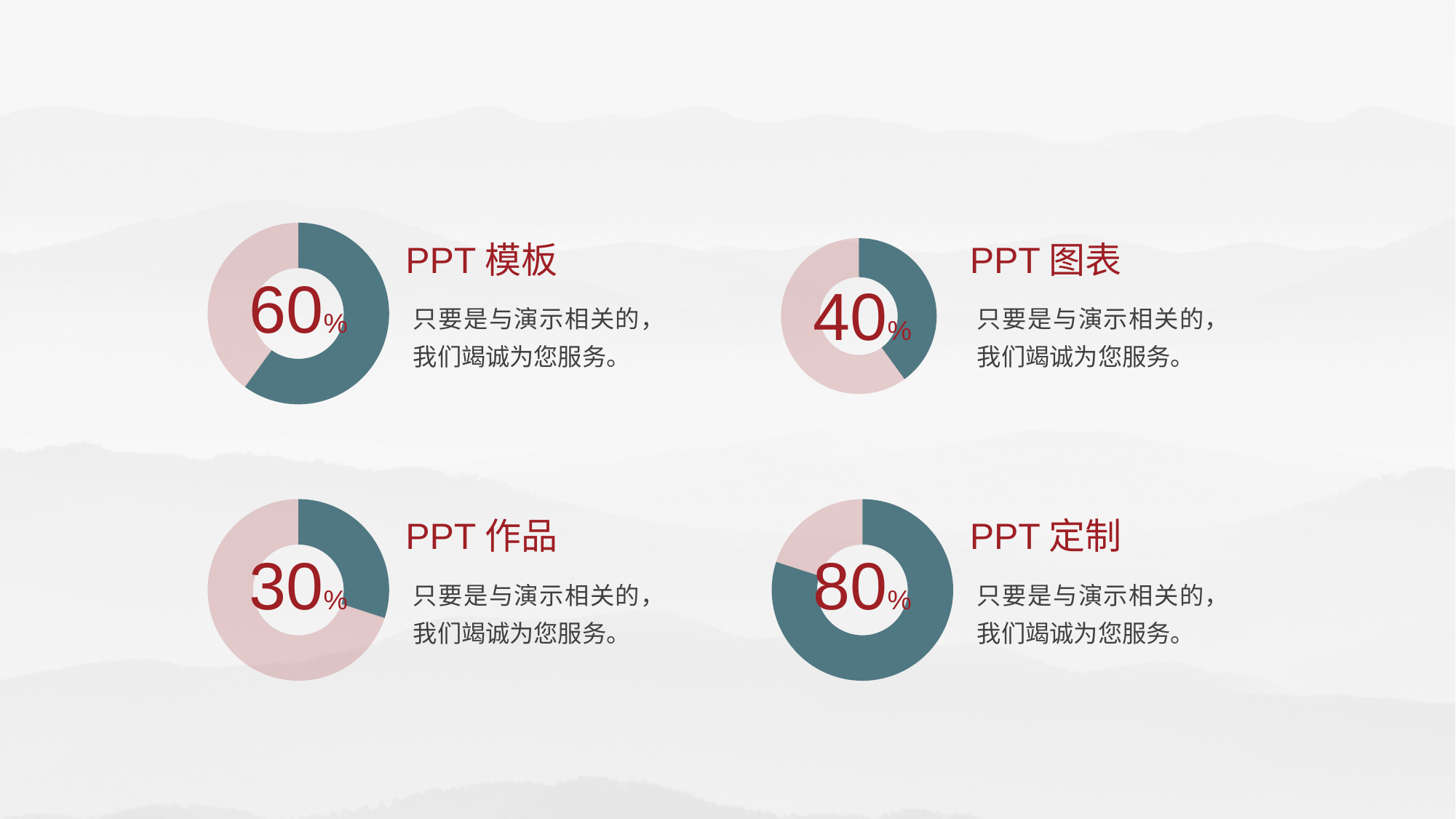

### Chart

| Category | 销售额 |
|---|---|
| 数据 | 0.6 |
| 辅助 | 0.4 |
PPT模板
PPT图表

### Chart

| Category | 销售额 |
|---|---|
| 数据 | 0.4 |
| 辅助 | 0.6 |
60%
40%
只要是与演示相关的，我们竭诚为您服务。
只要是与演示相关的，我们竭诚为您服务。

### Chart

| Category | 销售额 |
|---|---|
| 数据 | 0.3 |
| 辅助 | 0.7 |

### Chart

| Category | 销售额 |
|---|---|
| 数据 | 0.8 |
| 辅助 | 0.19999999999999996 |
PPT作品
PPT定制
30%
80%
只要是与演示相关的，我们竭诚为您服务。
只要是与演示相关的，我们竭诚为您服务。